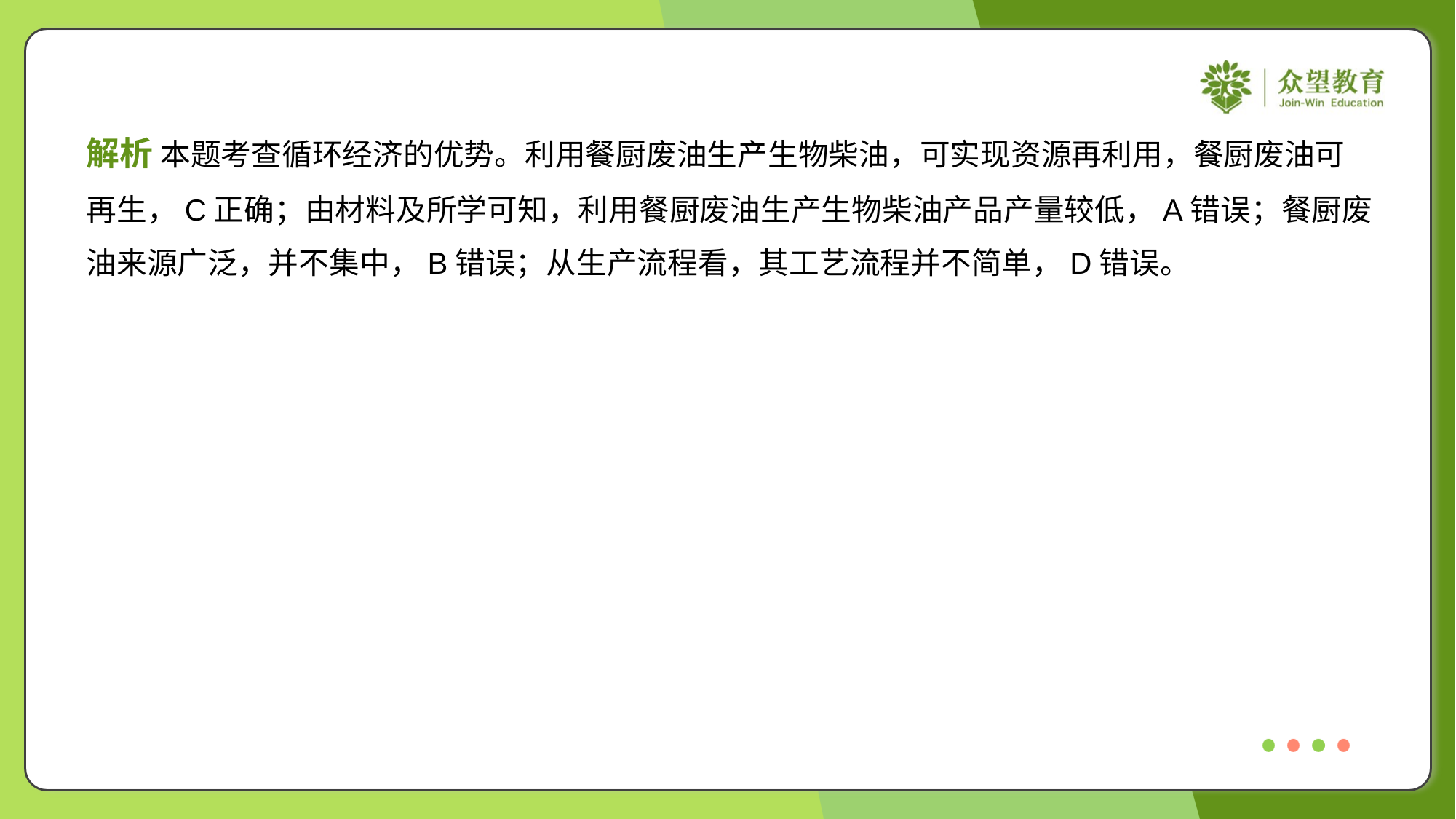

解析 本题考查循环经济的优势。利用餐厨废油生产生物柴油，可实现资源再利用，餐厨废油可
再生，C正确；由材料及所学可知，利用餐厨废油生产生物柴油产品产量较低，A错误；餐厨废
油来源广泛，并不集中，B错误；从生产流程看，其工艺流程并不简单，D错误。